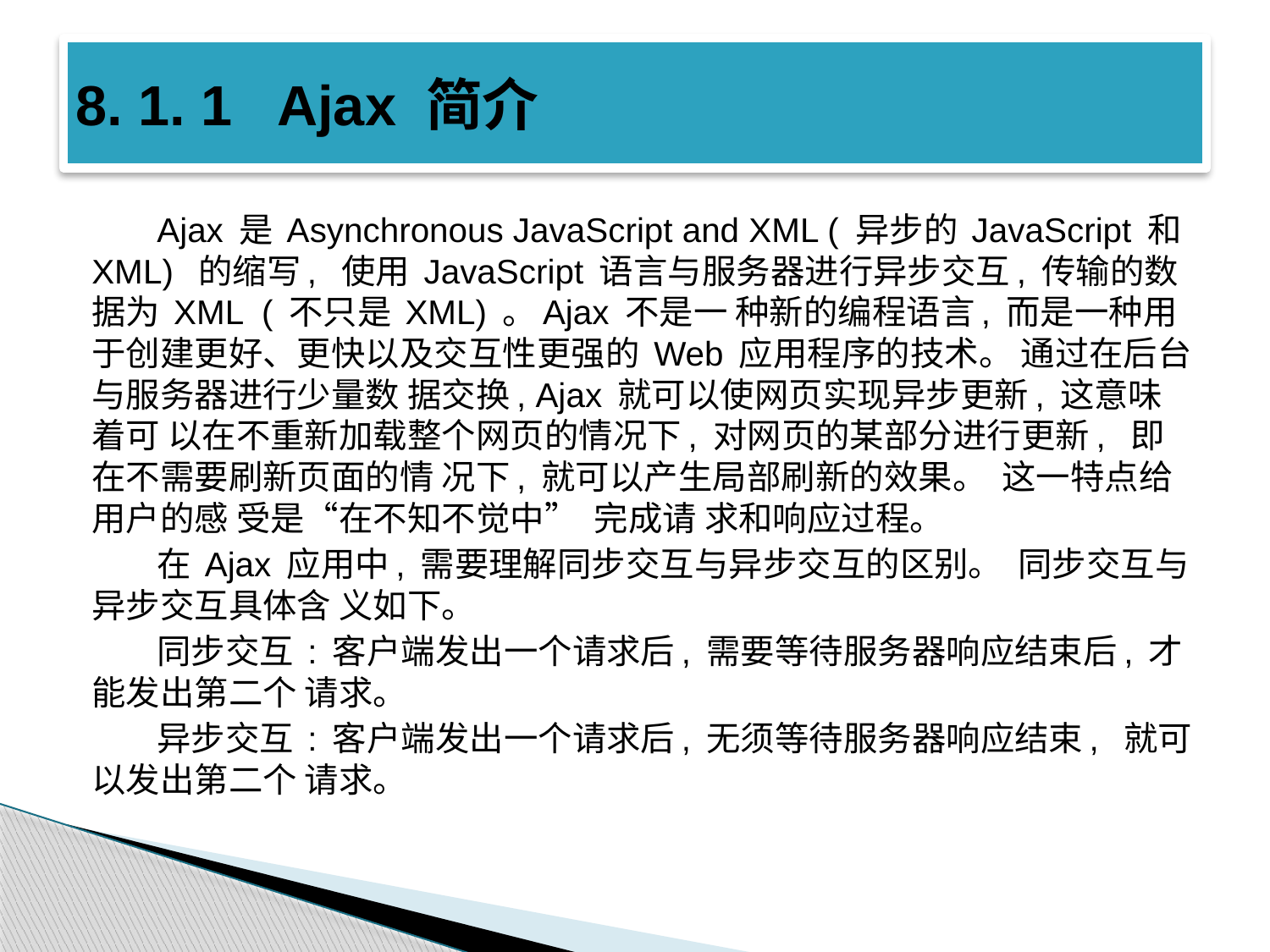

# 8. 1. 1   Ajax 简介
Ajax 是 Asynchronous JavaScript and XML ( 异步的 JavaScript 和 XML)  的缩写,  使用 JavaScript 语言与服务器进行异步交互, 传输的数据为 XML  ( 不只是 XML) 。Ajax 不是一 种新的编程语言, 而是一种用于创建更好、更快以及交互性更强的 Web 应用程序的技术。 通过在后台与服务器进行少量数 据交换, Ajax 就可以使网页实现异步更新, 这意味着可 以在不重新加载整个网页的情况下, 对网页的某部分进行更新,  即在不需要刷新页面的情 况下, 就可以产生局部刷新的效果。  这一特点给用户的感 受是“在不知不觉中”  完成请 求和响应过程。
在 Ajax 应用中, 需要理解同步交互与异步交互的区别。  同步交互与异步交互具体含 义如下。
同步交互 : 客户端发出一个请求后, 需要等待服务器响应结束后, 才能发出第二个 请求。
异步交互 : 客户端发出一个请求后, 无须等待服务器响应结束,  就可以发出第二个 请求。